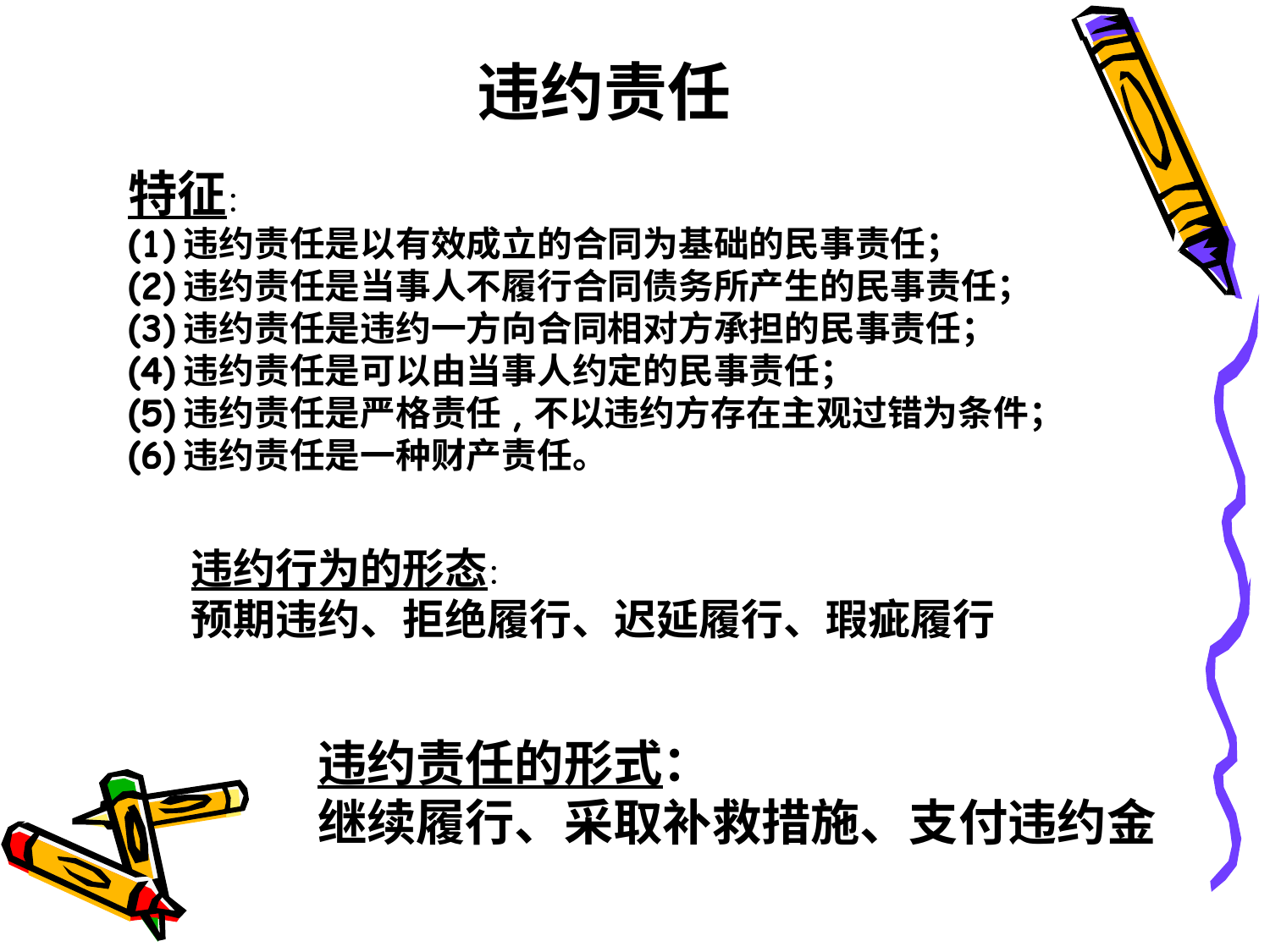

违约责任
特征：
(1)违约责任是以有效成立的合同为基础的民事责任；
(2)违约责任是当事人不履行合同债务所产生的民事责任；
(3)违约责任是违约一方向合同相对方承担的民事责任；
(4)违约责任是可以由当事人约定的民事责任；
(5)违约责任是严格责任,不以违约方存在主观过错为条件；
(6)违约责任是一种财产责任。
违约行为的形态：
预期违约、拒绝履行、迟延履行、瑕疵履行
违约责任的形式：
继续履行、采取补救措施、支付违约金